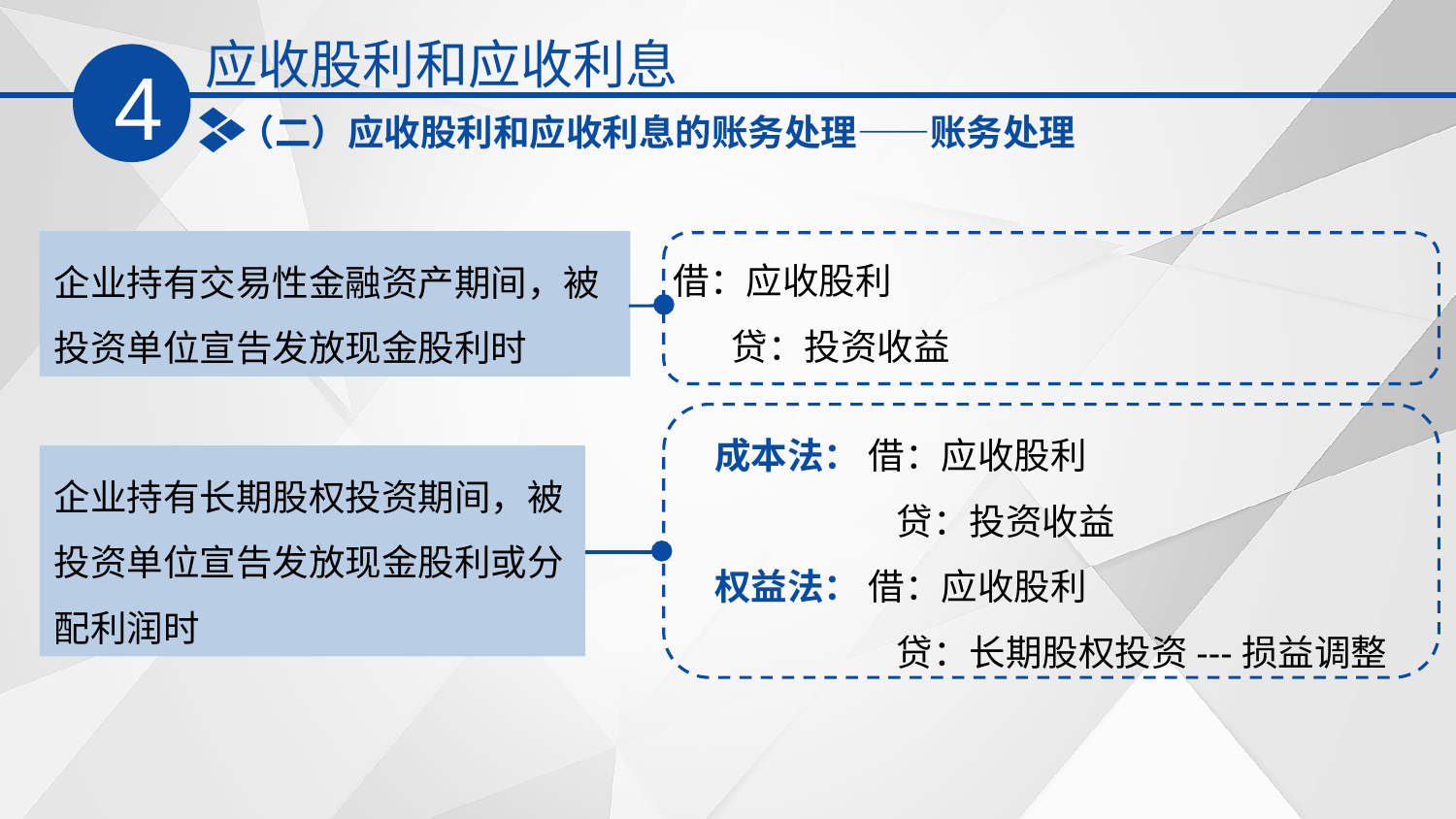

应收股利和应收利息
4

（二）应收股利和应收利息的账务处理——账务处理

借：应收股利
      贷：投资收益
企业持有交易性金融资产期间，被投资单位宣告发放现金股利时

成本法： 借：应收股利
                     贷：投资收益
权益法： 借：应收股利
                     贷：长期股权投资---损益调整
企业持有长期股权投资期间，被投资单位宣告发放现金股利或分配利润时